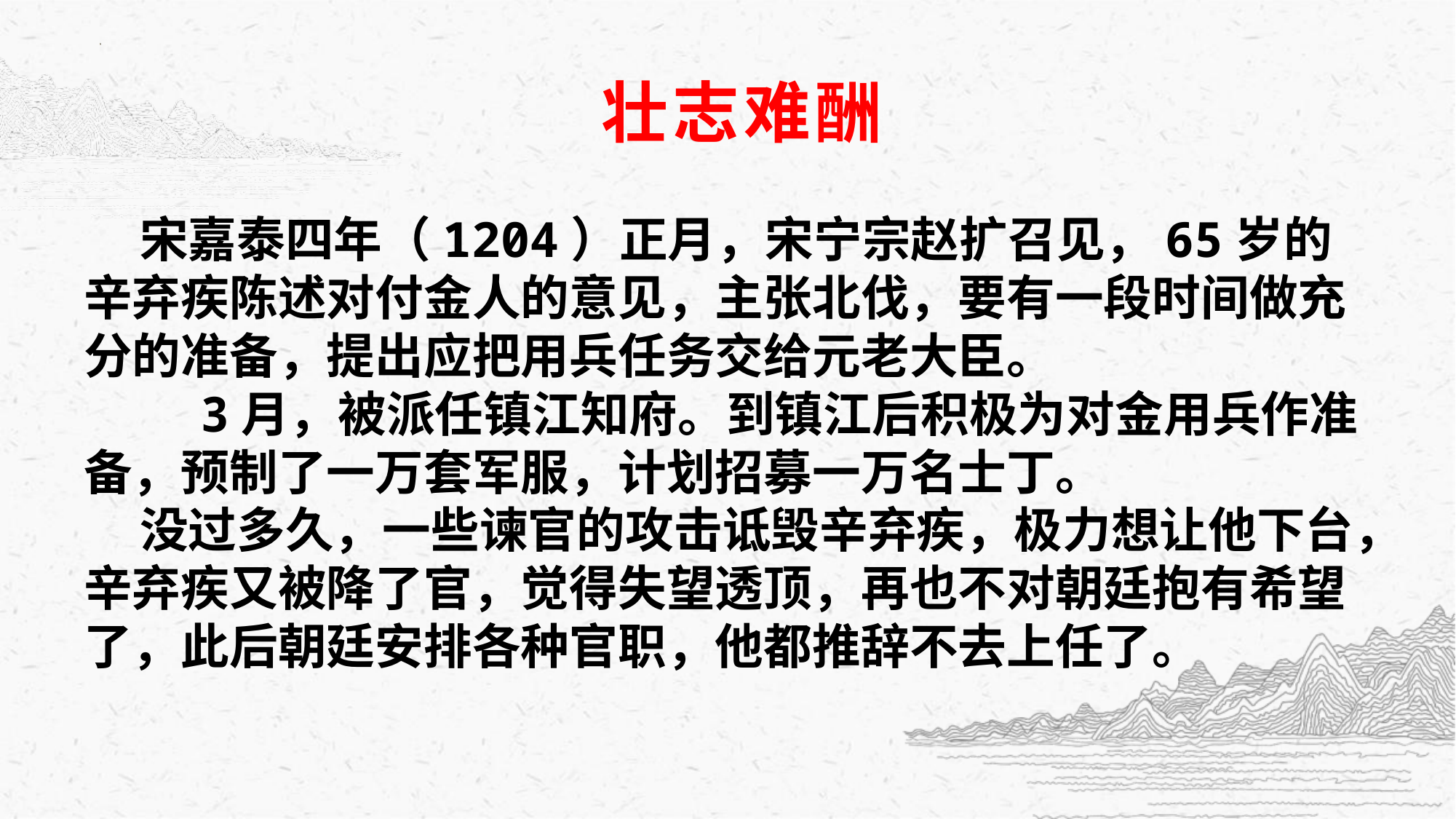

壮志难酬
    宋嘉泰四年（1204）正月，宋宁宗赵扩召见，65岁的辛弃疾陈述对付金人的意见，主张北伐，要有一段时间做充分的准备，提出应把用兵任务交给元老大臣。
    3月，被派任镇江知府。到镇江后积极为对金用兵作准备，预制了一万套军服，计划招募一万名士丁。
    没过多久，一些谏官的攻击诋毁辛弃疾，极力想让他下台，辛弃疾又被降了官，觉得失望透顶，再也不对朝廷抱有希望了，此后朝廷安排各种官职，他都推辞不去上任了。